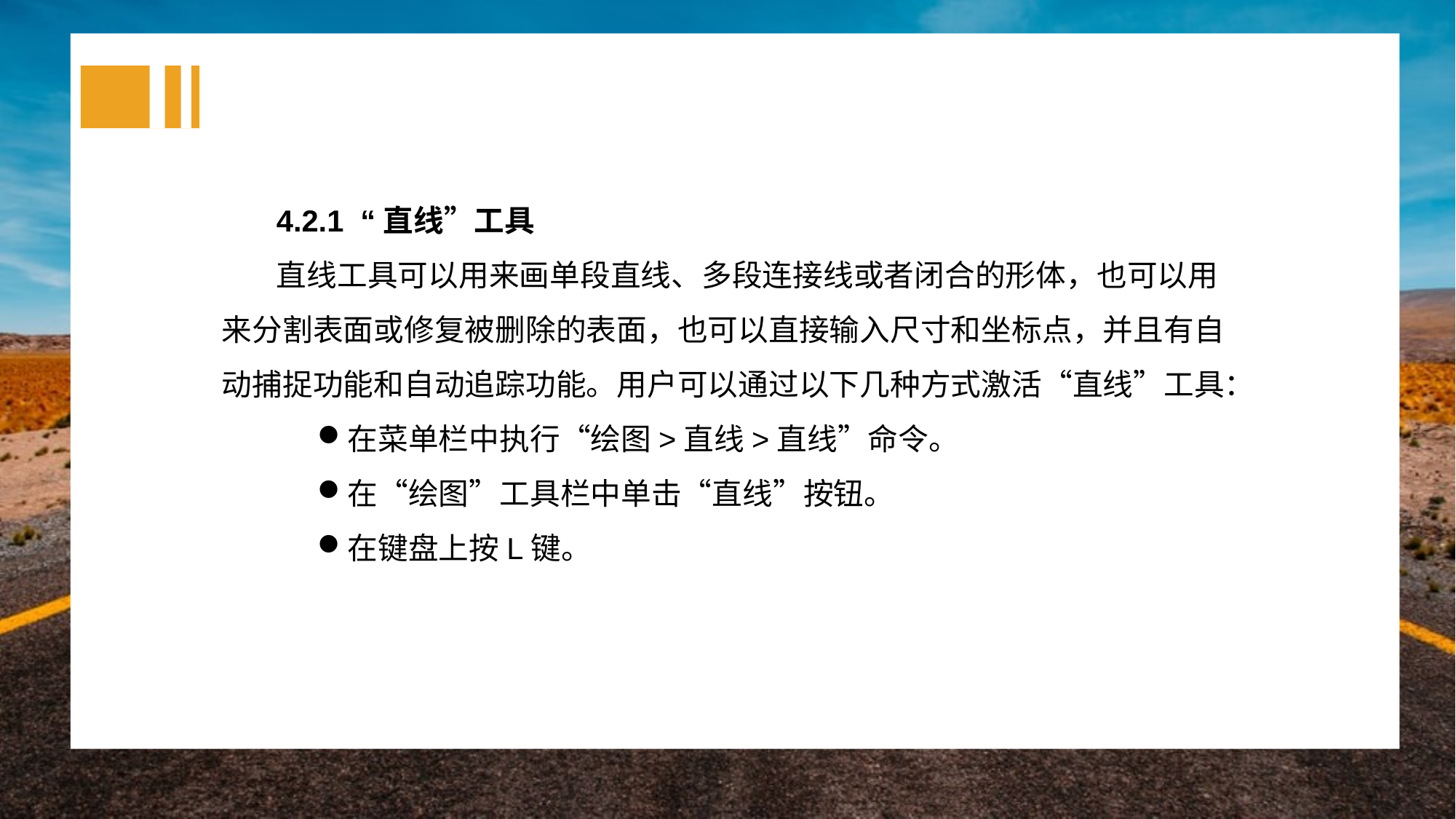

4.2.1  “直线”工具
直线工具可以用来画单段直线、多段连接线或者闭合的形体，也可以用来分割表面或修复被删除的表面，也可以直接输入尺寸和坐标点，并且有自动捕捉功能和自动追踪功能。用户可以通过以下几种方式激活“直线”工具：
在菜单栏中执行“绘图>直线>直线”命令。
在“绘图”工具栏中单击“直线”按钮。
在键盘上按L键。